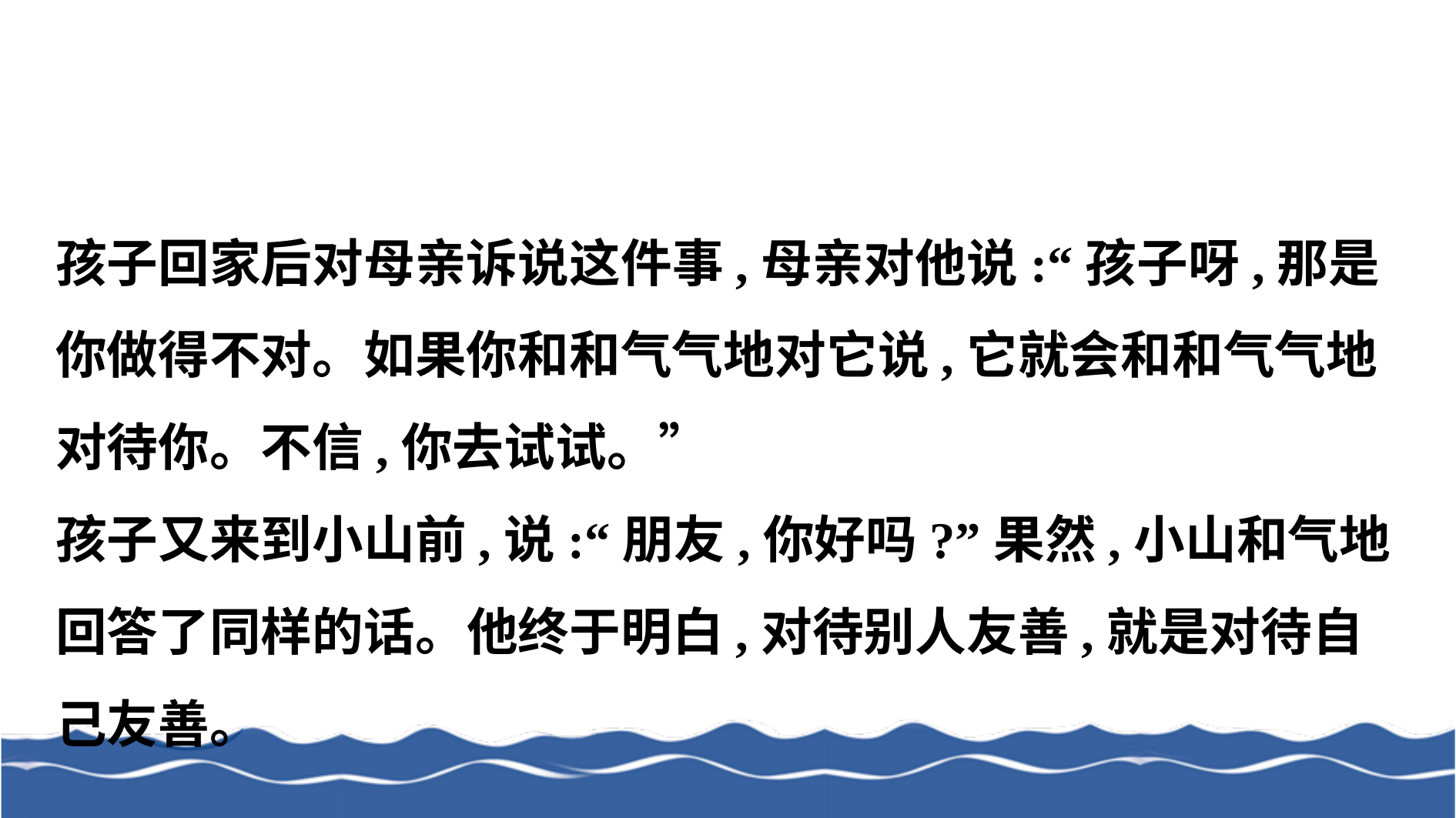

孩子回家后对母亲诉说这件事,母亲对他说:“孩子呀,那是你做得不对。如果你和和气气地对它说,它就会和和气气地对待你。不信,你去试试。”
孩子又来到小山前,说:“朋友,你好吗?”果然,小山和气地回答了同样的话。他终于明白,对待别人友善,就是对待自己友善。